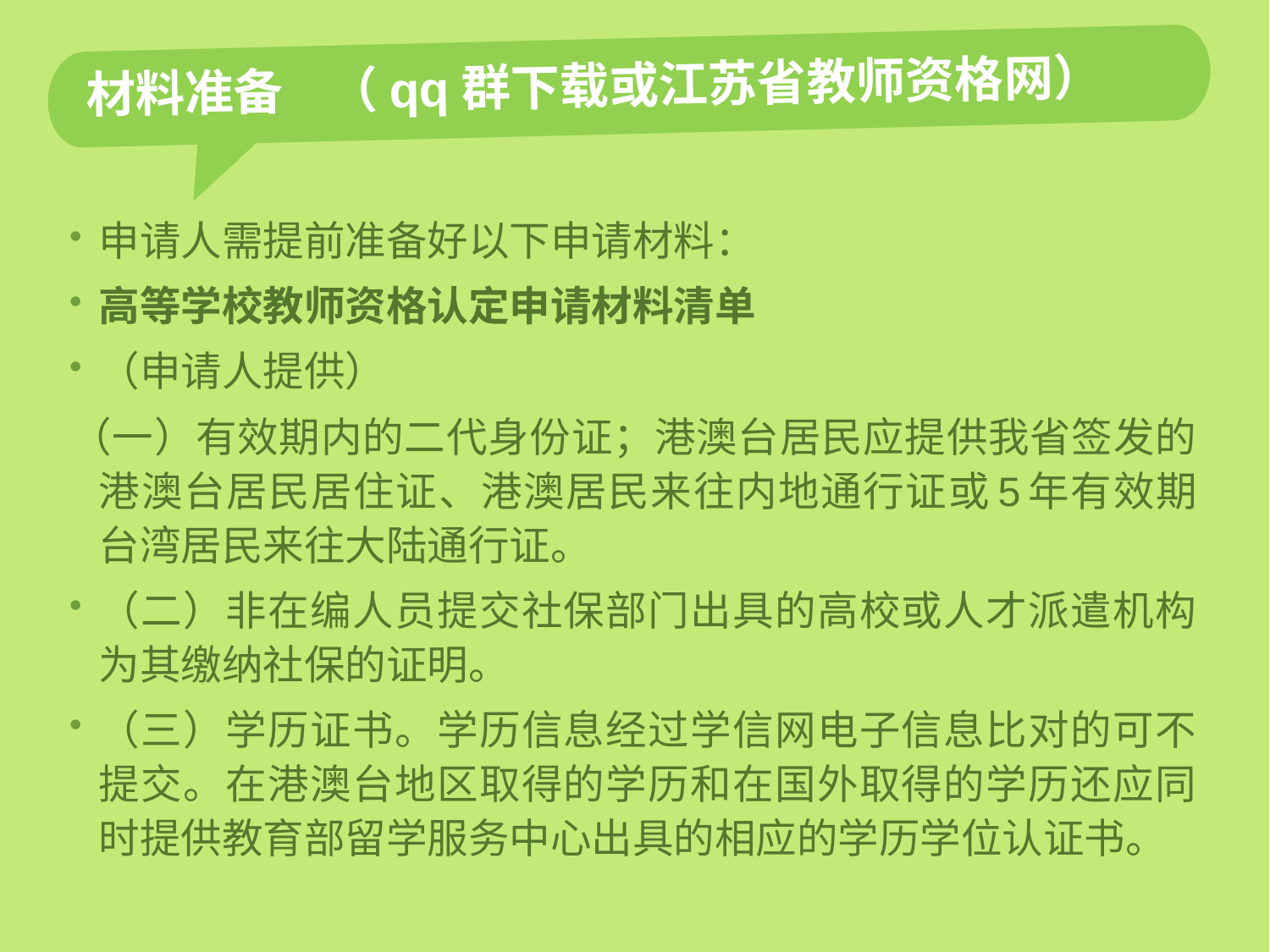

# 材料准备    （qq群下载或江苏省教师资格网）
申请人需提前准备好以下申请材料：
高等学校教师资格认定申请材料清单
（申请人提供）
（一）有效期内的二代身份证；港澳台居民应提供我省签发的港澳台居民居住证、港澳居民来往内地通行证或5年有效期台湾居民来往大陆通行证。
（二）非在编人员提交社保部门出具的高校或人才派遣机构为其缴纳社保的证明。
（三）学历证书。学历信息经过学信网电子信息比对的可不提交。在港澳台地区取得的学历和在国外取得的学历还应同时提供教育部留学服务中心出具的相应的学历学位认证书。